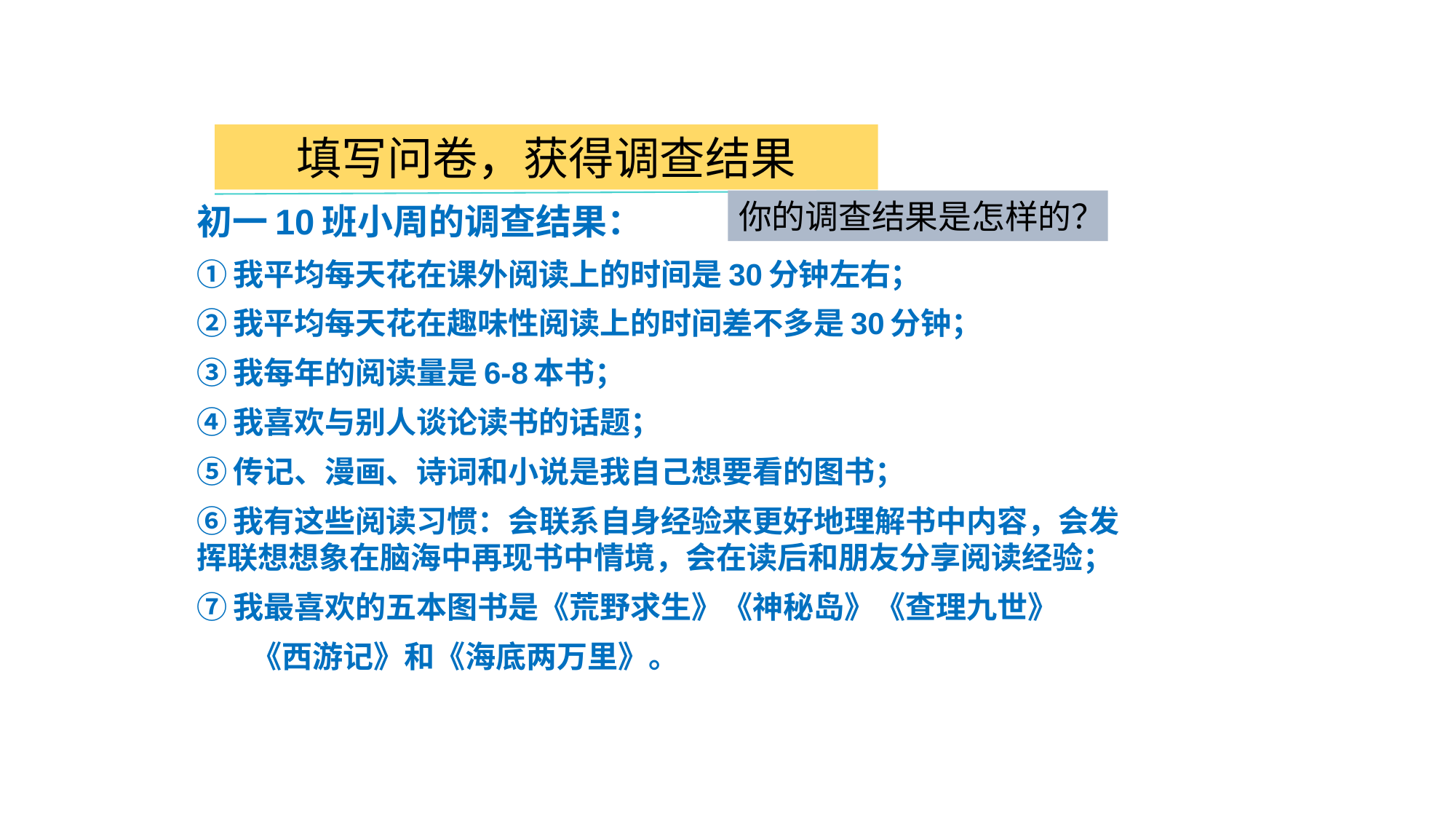

填写问卷，获得调查结果
你的调查结果是怎样的？
初一10班小周的调查结果：
①我平均每天花在课外阅读上的时间是30分钟左右；
②我平均每天花在趣味性阅读上的时间差不多是30分钟；
③我每年的阅读量是6-8本书；
④我喜欢与别人谈论读书的话题；
⑤传记、漫画、诗词和小说是我自己想要看的图书；
⑥我有这些阅读习惯：会联系自身经验来更好地理解书中内容，会发挥联想想象在脑海中再现书中情境，会在读后和朋友分享阅读经验；
⑦我最喜欢的五本图书是《荒野求生》《神秘岛》《查理九世》
       《西游记》和《海底两万里》。